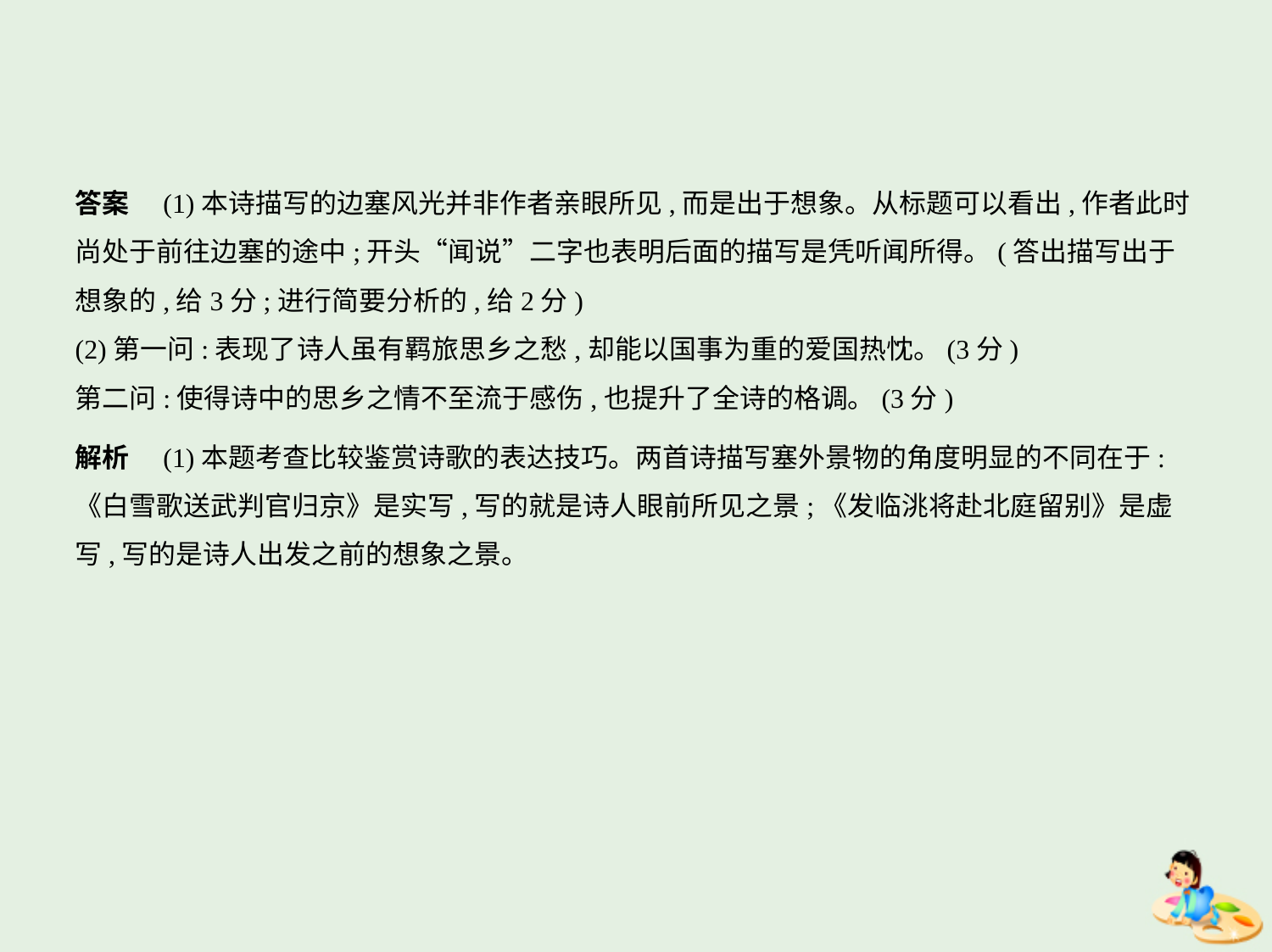

答案　(1)本诗描写的边塞风光并非作者亲眼所见,而是出于想象。从标题可以看出,作者此时
尚处于前往边塞的途中;开头“闻说”二字也表明后面的描写是凭听闻所得。(答出描写出于
想象的,给3分;进行简要分析的,给2分)
(2)第一问:表现了诗人虽有羁旅思乡之愁,却能以国事为重的爱国热忱。(3分)
第二问:使得诗中的思乡之情不至流于感伤,也提升了全诗的格调。(3分)
解析　(1)本题考查比较鉴赏诗歌的表达技巧。两首诗描写塞外景物的角度明显的不同在于:
《白雪歌送武判官归京》是实写,写的就是诗人眼前所见之景;《发临洮将赴北庭留别》是虚
写,写的是诗人出发之前的想象之景。